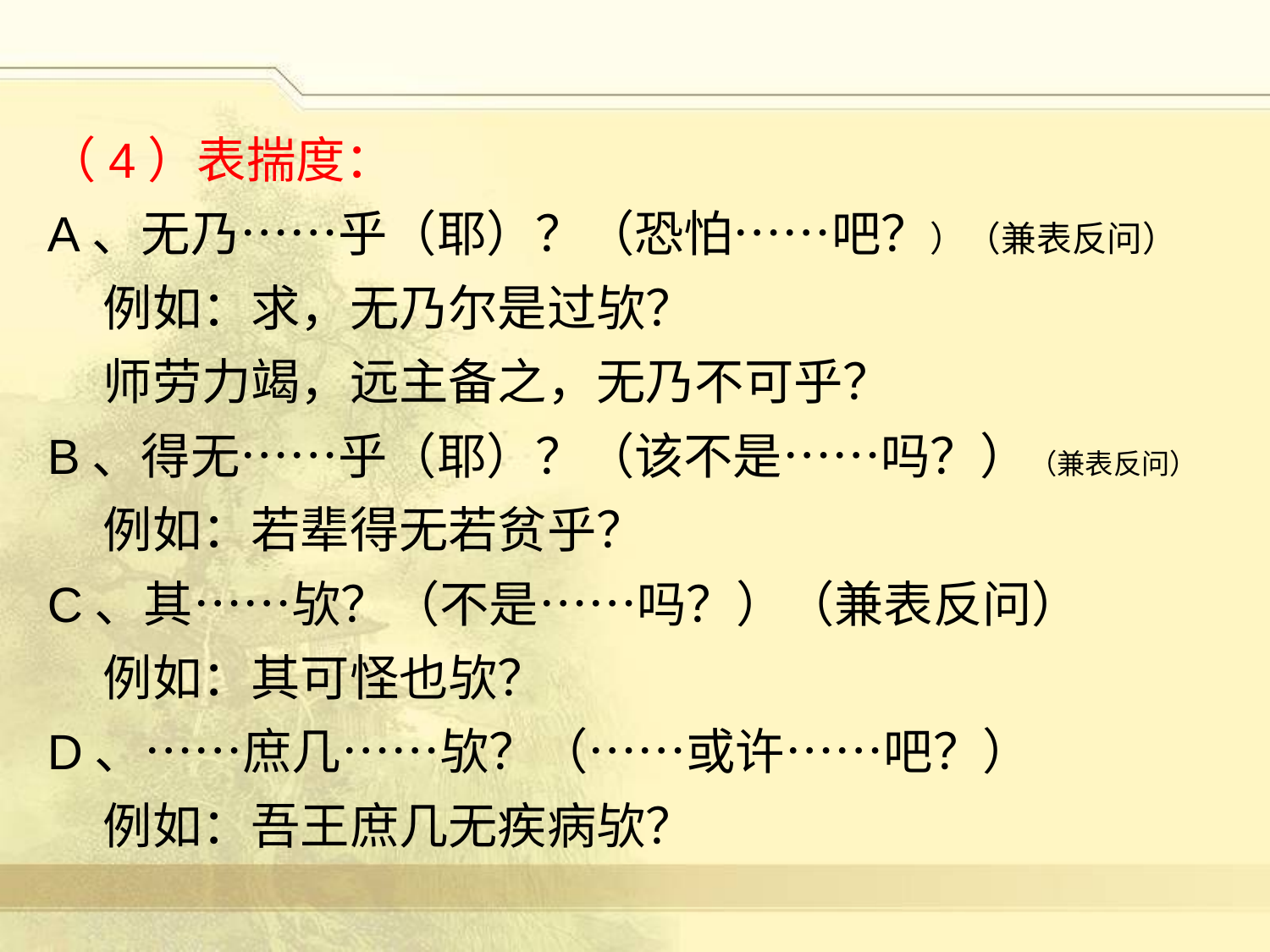

（4）表揣度：
A、无乃……乎（耶）？（恐怕……吧？）（兼表反问）
    例如：求，无乃尔是过欤？
    师劳力竭，远主备之，无乃不可乎？
B、得无……乎（耶）？（该不是……吗？）（兼表反问）
    例如：若辈得无若贫乎？
C、其……欤？（不是……吗？）（兼表反问）
    例如：其可怪也欤？
D、……庶几……欤？（……或许……吧？）
    例如：吾王庶几无疾病欤？